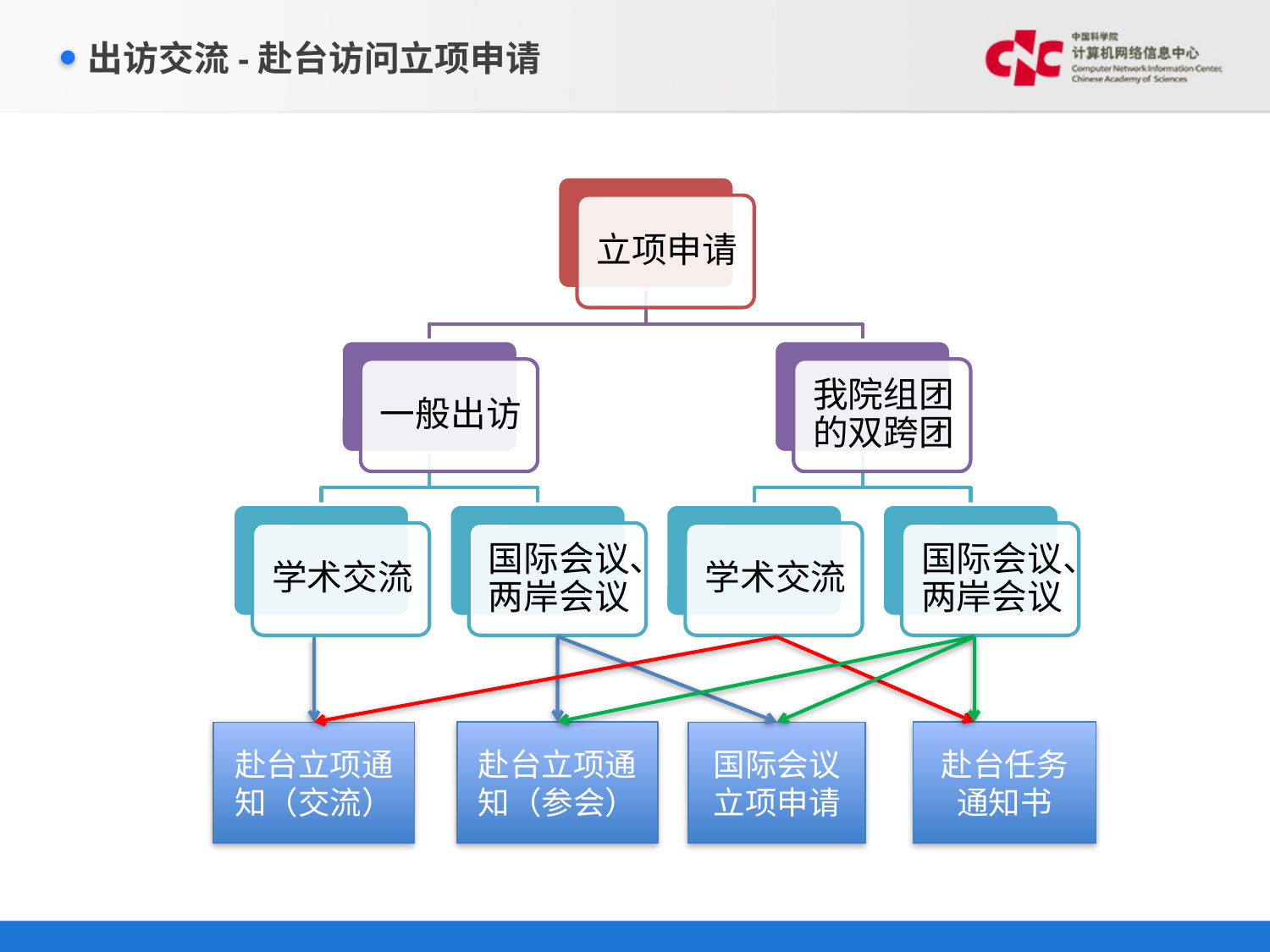

# 出访交流-赴台访问立项申请
立项申请
一般出访
学术交流
国际会议、两岸会议
我院组团的双跨团
学术交流
国际会议、两岸会议
赴台立项通知（参会）
赴台任务通知书
赴台立项通知（交流）
国际会议立项申请